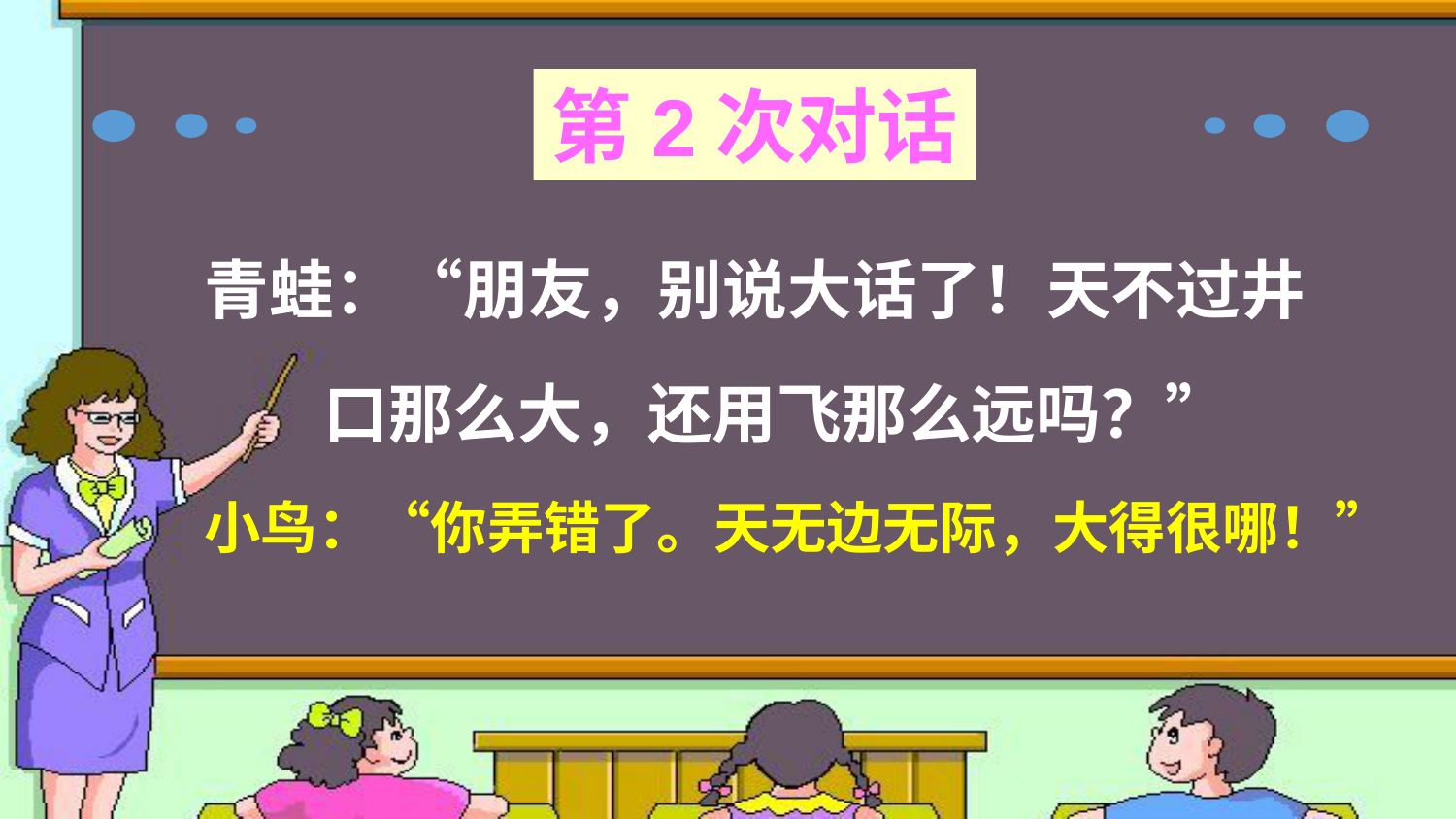

第2次对话
青蛙：“朋友，别说大话了！天不过井
       口那么大，还用飞那么远吗？”
小鸟：“你弄错了。天无边无际，大得很哪！”